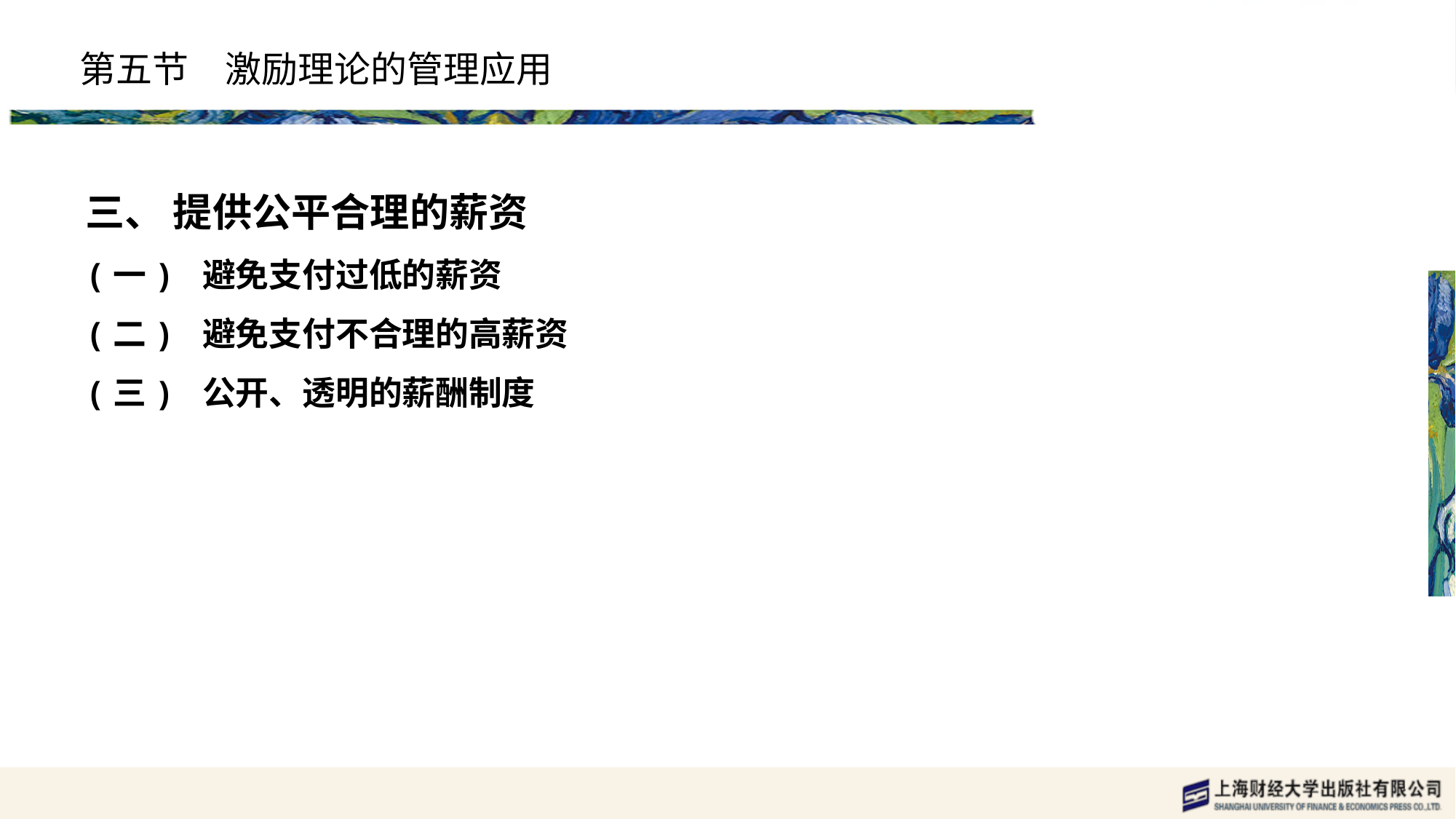

# 第五节　激励理论的管理应用
三、 提供公平合理的薪资
(一) 避免支付过低的薪资
(二) 避免支付不合理的高薪资
(三) 公开、透明的薪酬制度